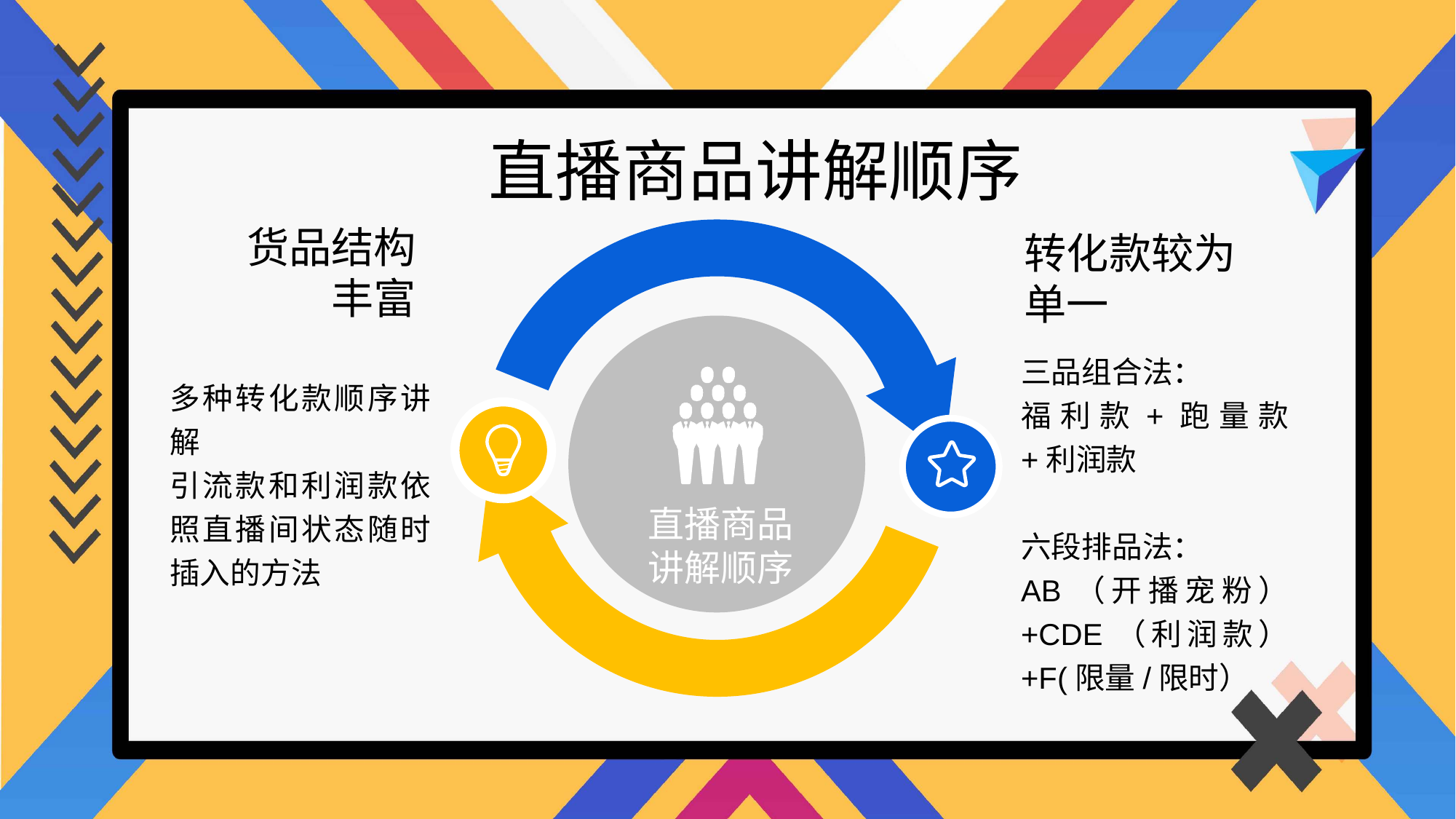

直播商品讲解顺序
货品结构
丰富

转化款较为
单一

三品组合法：
福利款+跑量款+利润款

六段排品法：
AB（开播宠粉）+CDE（利润款）+F(限量/限时）

多种转化款顺序讲解
引流款和利润款依照直播间状态随时插入的方法

直播商品
讲解顺序